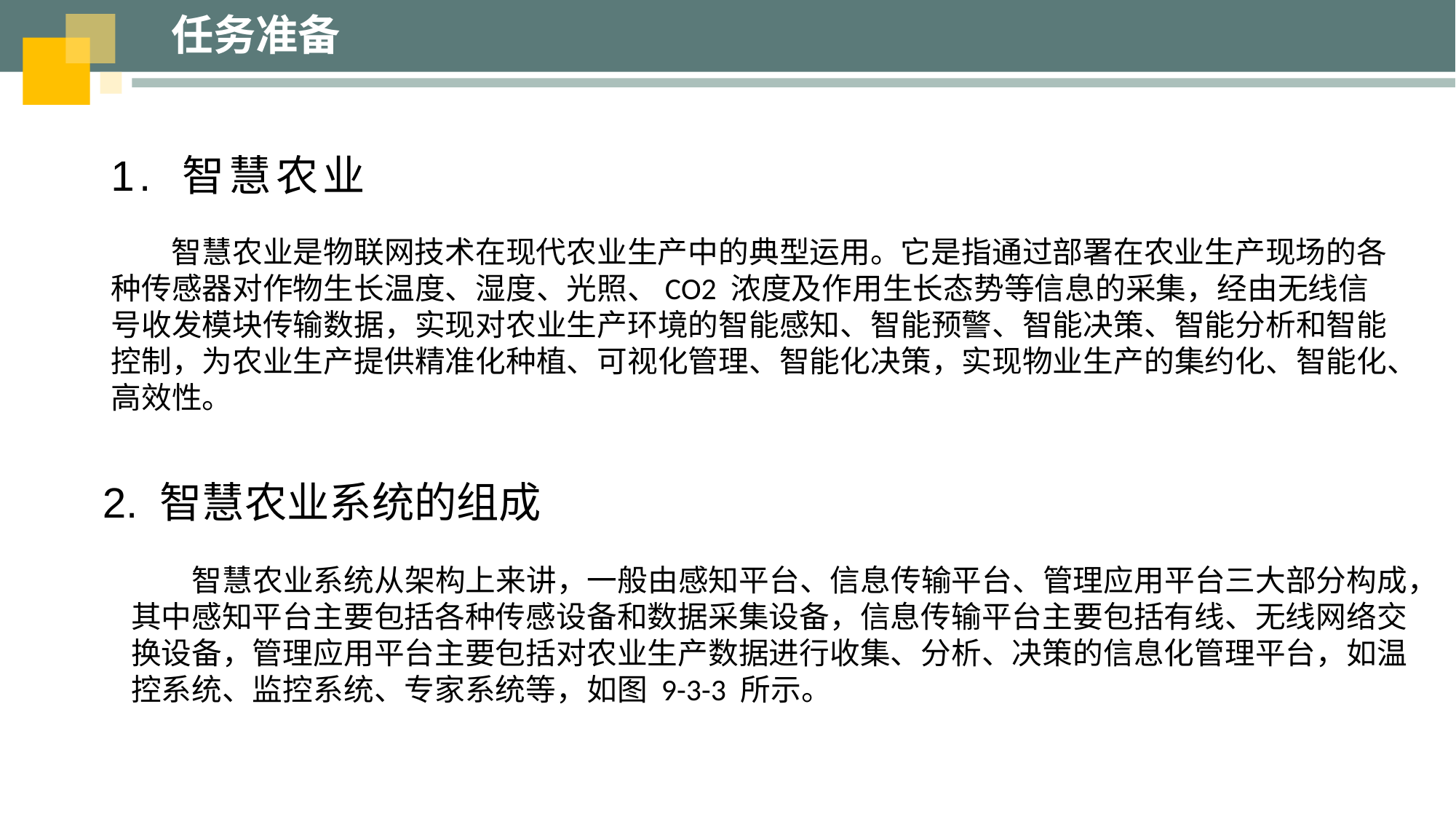

任务准备

1. 智慧农业
智慧农业是物联网技术在现代农业生产中的典型运用。它是指通过部署在农业生产现场的各种传感器对作物生长温度、湿度、光照、CO2 浓度及作用生长态势等信息的采集，经由无线信号收发模块传输数据，实现对农业生产环境的智能感知、智能预警、智能决策、智能分析和智能控制，为农业生产提供精准化种植、可视化管理、智能化决策，实现物业生产的集约化、智能化、高效性。
2. 智慧农业系统的组成
        智慧农业系统从架构上来讲，一般由感知平台、信息传输平台、管理应用平台三大部分构成，其中感知平台主要包括各种传感设备和数据采集设备，信息传输平台主要包括有线、无线网络交换设备，管理应用平台主要包括对农业生产数据进行收集、分析、决策的信息化管理平台，如温控系统、监控系统、专家系统等，如图 9-3-3 所示。